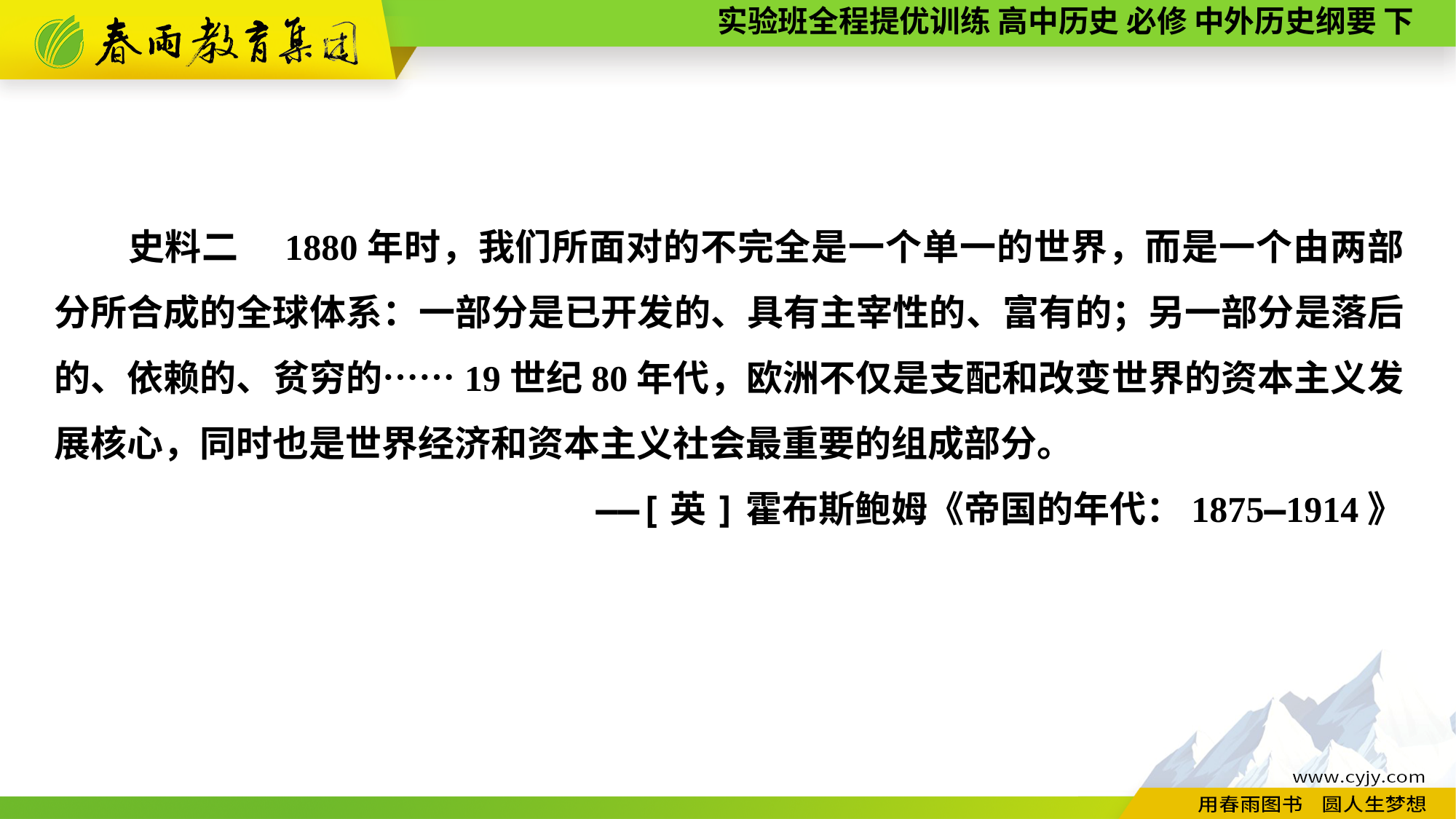

史料二　1880年时，我们所面对的不完全是一个单一的世界，而是一个由两部分所合成的全球体系：一部分是已开发的、具有主宰性的、富有的；另一部分是落后的、依赖的、贫穷的……19世纪80年代，欧洲不仅是支配和改变世界的资本主义发展核心，同时也是世界经济和资本主义社会最重要的组成部分。
——[英]霍布斯鲍姆《帝国的年代：1875—1914》